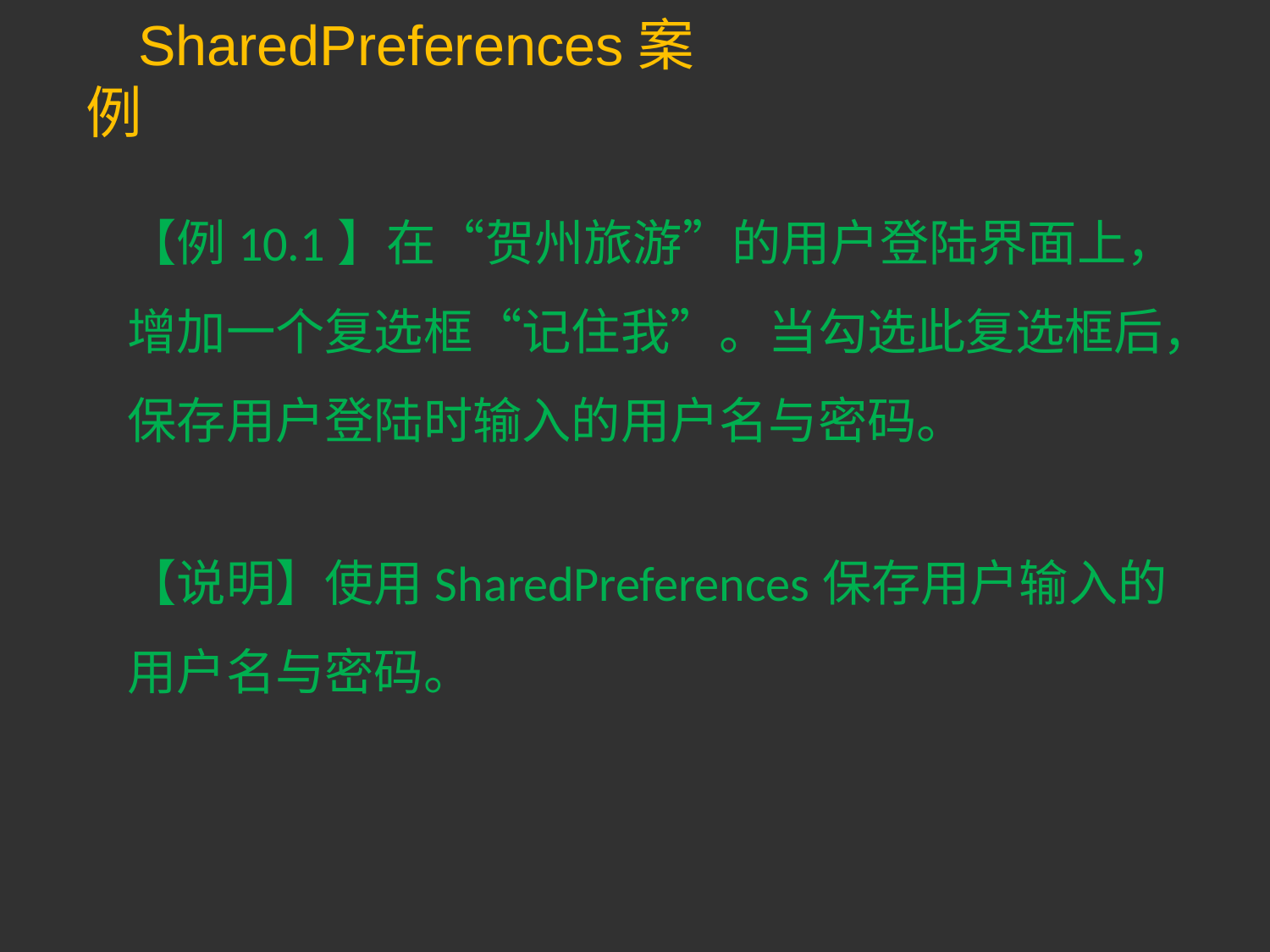

SharedPreferences案例

# 【例10.1】在“贺州旅游”的用户登陆界面上，增加一个复选框“记住我”。当勾选此复选框后，保存用户登陆时输入的用户名与密码。
【说明】使用SharedPreferences保存用户输入的用户名与密码。